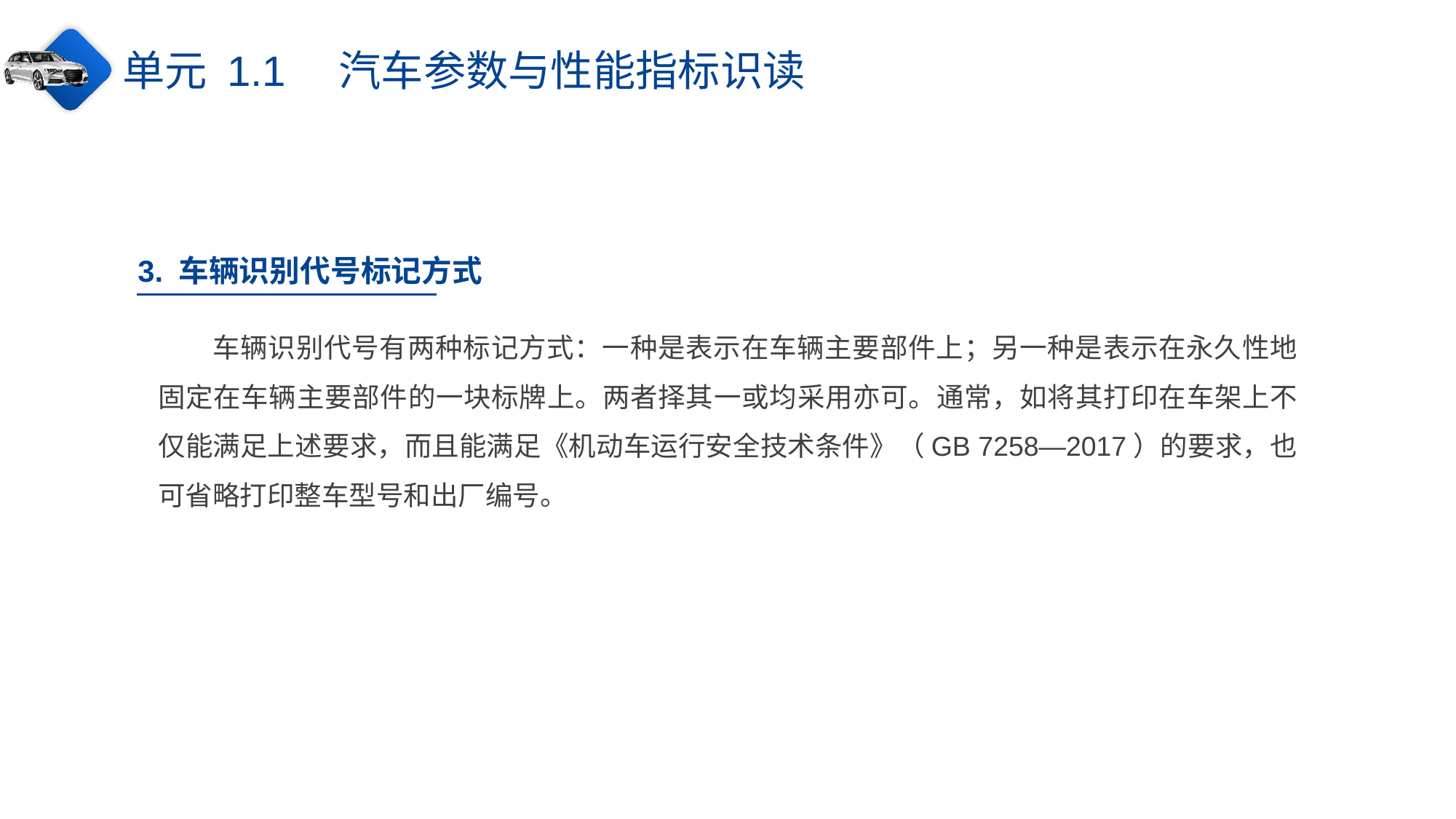

单元 1.1　汽车参数与性能指标识读
3. 车辆识别代号标记方式
车辆识别代号有两种标记方式：一种是表示在车辆主要部件上；另一种是表示在永久性地固定在车辆主要部件的一块标牌上。两者择其一或均采用亦可。通常，如将其打印在车架上不仅能满足上述要求，而且能满足《机动车运行安全技术条件》（GB 7258—2017）的要求，也可省略打印整车型号和出厂编号。